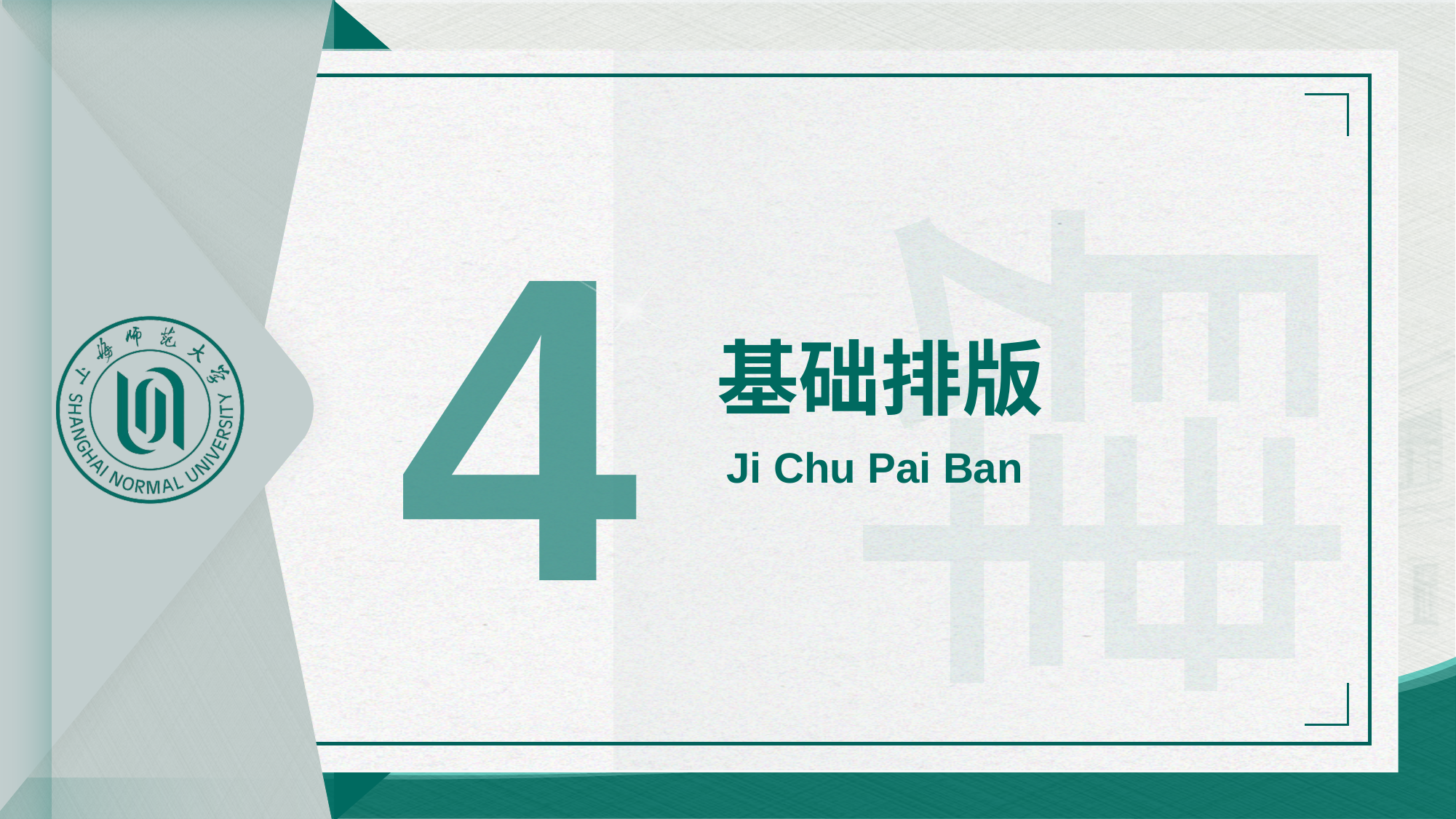

4
肆

基础排版
Ji Chu Pai Ban